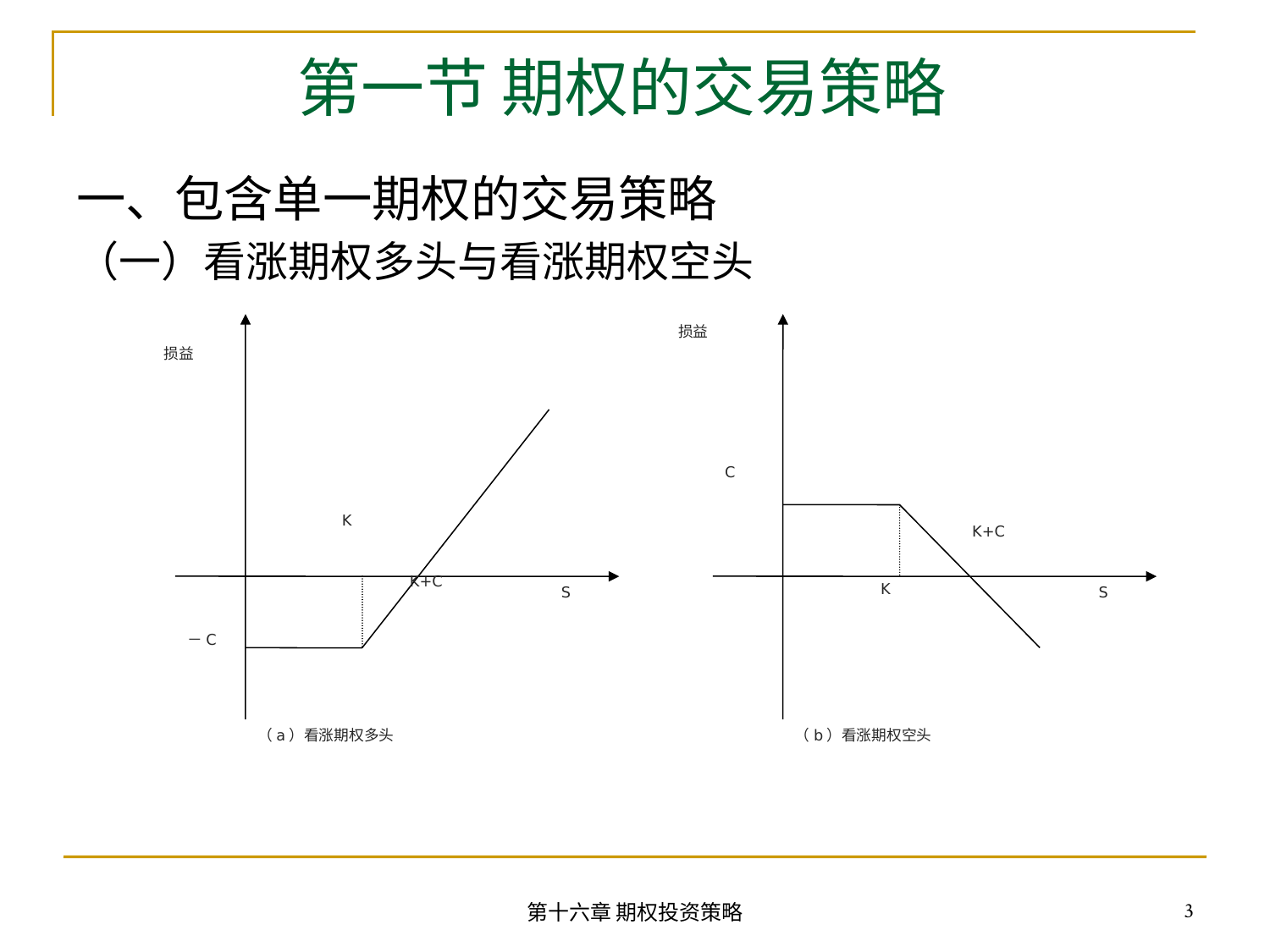

# 第一节 期权的交易策略
一、包含单一期权的交易策略
（一）看涨期权多头与看涨期权空头

损益
损益
C
K
K+C
K+C
K
S
S
－C
（a）看涨期权多头
（b）看涨期权空头
3
第十六章 期权投资策略